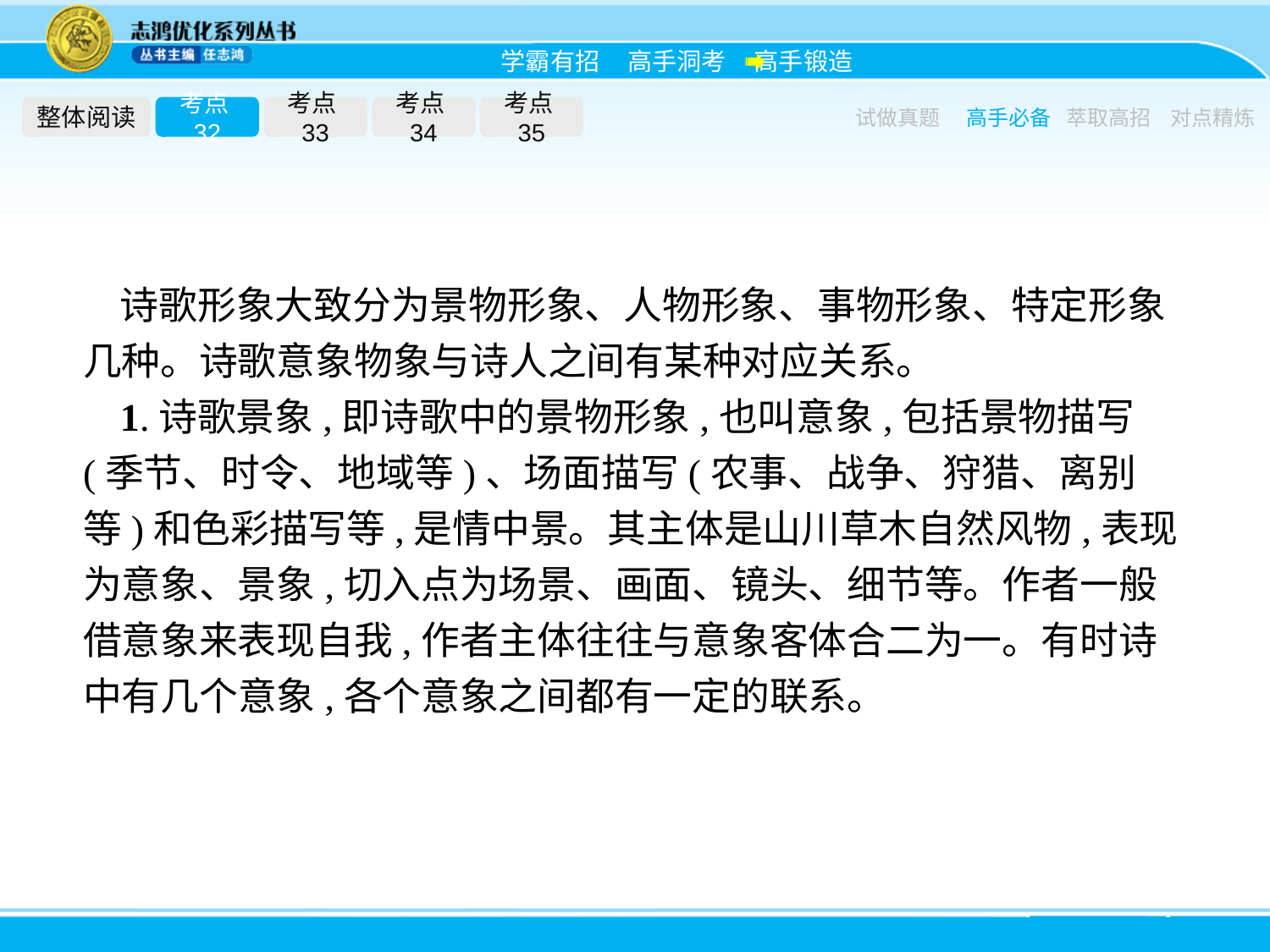

整体阅读
考点32
考点33
考点34
考点35
试做真题
高手必备
萃取高招
对点精炼
诗歌形象大致分为景物形象、人物形象、事物形象、特定形象几种。诗歌意象物象与诗人之间有某种对应关系。
1.诗歌景象,即诗歌中的景物形象,也叫意象,包括景物描写(季节、时令、地域等)、场面描写(农事、战争、狩猎、离别等)和色彩描写等,是情中景。其主体是山川草木自然风物,表现为意象、景象,切入点为场景、画面、镜头、细节等。作者一般借意象来表现自我,作者主体往往与意象客体合二为一。有时诗中有几个意象,各个意象之间都有一定的联系。